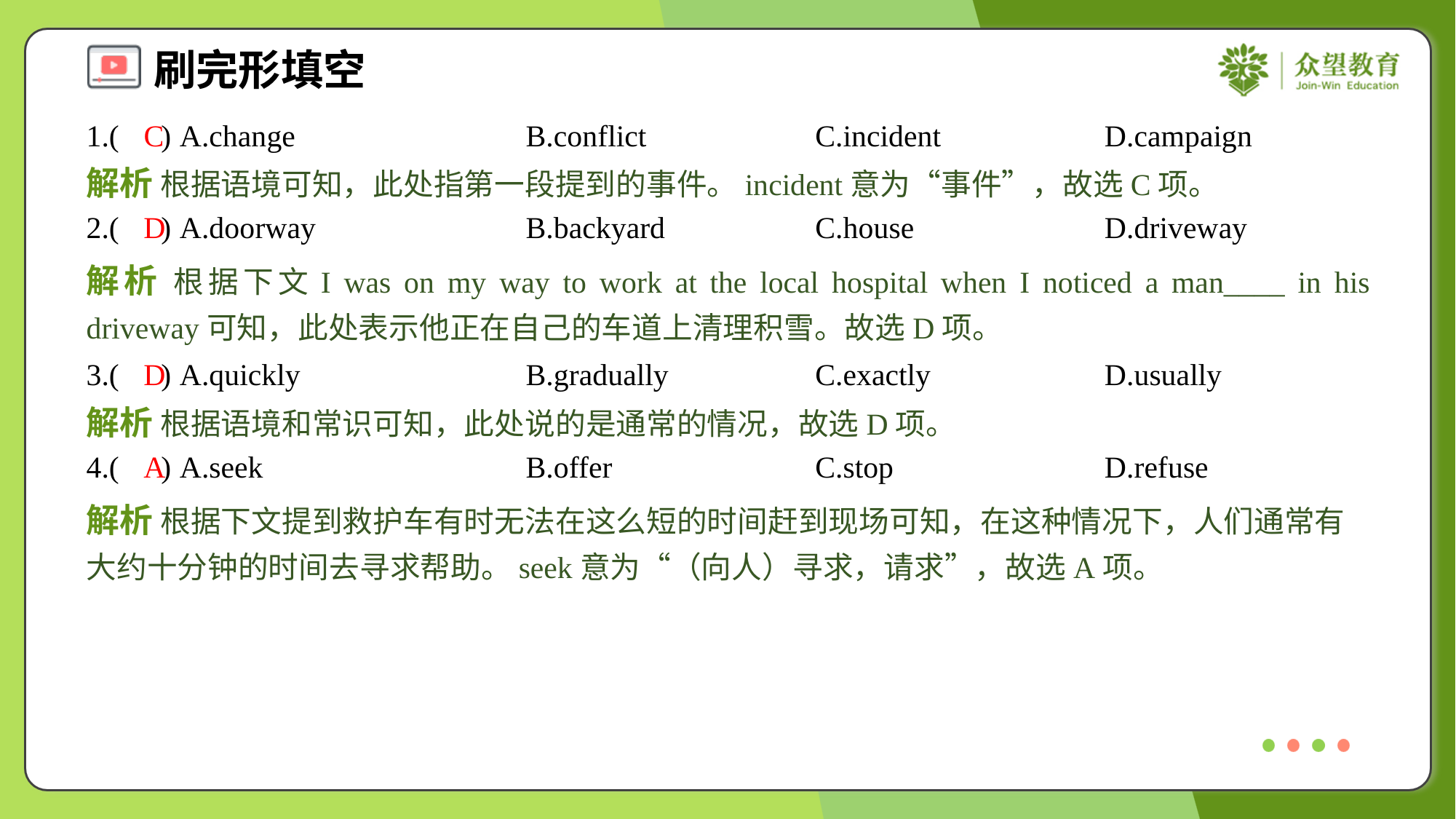

1.(     ) A.change	B.conflict	C.incident	D.campaign
C
解析 根据语境可知，此处指第一段提到的事件。incident意为“事件”，故选C项。
2.(     ) A.doorway	B.backyard	C.house	D.driveway
D
解析 根据下文I was on my way to work at the local hospital when I noticed a man____ in his driveway可知，此处表示他正在自己的车道上清理积雪。故选D项。
3.(     ) A.quickly	B.gradually	C.exactly	D.usually
D
解析 根据语境和常识可知，此处说的是通常的情况，故选D项。
4.(     ) A.seek	B.offer	C.stop	D.refuse
A
解析 根据下文提到救护车有时无法在这么短的时间赶到现场可知，在这种情况下，人们通常有大约十分钟的时间去寻求帮助。seek意为“（向人）寻求，请求”，故选A项。